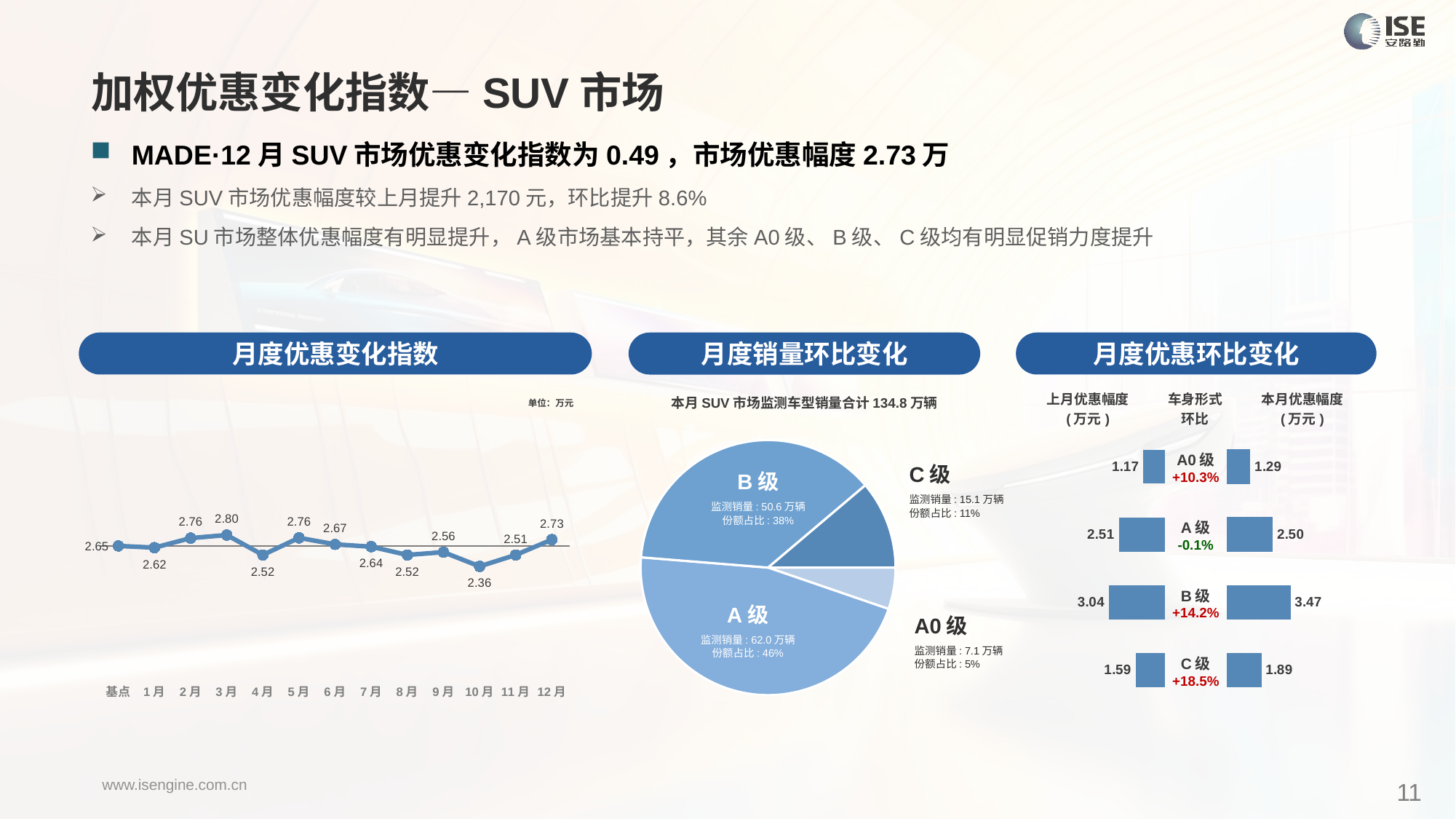

加权优惠变化指数—SUV市场
MADE·12月SUV市场优惠变化指数为0.49，市场优惠幅度2.73万
本月SUV市场优惠幅度较上月提升2,170元，环比提升8.6%
本月SU市场整体优惠幅度有明显提升，A级市场基本持平，其余A0级、B级、C级均有明显促销力度提升
月度优惠变化指数

月度优惠环比变化

月度销量环比变化

本月SUV市场监测车型销量合计134.8万辆

### Chart

| Category | 细分市场 |
|---|---|
| A0级 | 70948.0000000009 |
| A级 | 620191.0000000075 |
| B级 | 505931.00000000955 |
| C级 | 150598.00000000172 |
C级
监测销量: 15.1万辆
份额占比: 11%
B级
监测销量: 26.0万辆
份额占比: 34%
B级
监测销量: 50.6万辆
份额占比: 38%
A级
监测销量: 38.8万辆
份额占比: 50%
A级
监测销量: 62.0万辆
份额占比: 46%
A0级
监测销量: 7.1万辆
份额占比: 5%

### Chart

| Category | Y2024 |
|---|---|
| 基点 | 0.0 |
| 1月 | -0.13592428747009838 |
| 2月 | 0.61 |
| 3月 | 0.85 |
| 4月 | -0.71 |
| 5月 | 0.63 |
| 6月 | 0.12 |
| 7月 | -0.06 |
| 8月 | -0.71 |
| 9月 | -0.49 |
| 10月 | -1.6 |
| 11月 | -0.71 |
| 12月 | 0.49 |
| 上月优惠幅度 (万元) | 车身形式 环比 | 本月优惠幅度 (万元) |
| --- | --- | --- |
单位：万元
| A0级 +10.3% |
| --- |
| A级 -0.1% |
| B级 +14.2% |
| C级 +18.5% |

### Chart

| Category | 优惠幅度 |
|---|---|
| A0 | 1.17 |
| A | 2.51 |
| B | 3.04 |
| C | 1.59 |

### Chart

| Category | 优惠幅度 |
|---|---|
| A0 | 1.2870171111236794 |
| A | 2.5037681456196506 |
| B | 3.4720879131739157 |
| C | 1.8883141210374899 |
11